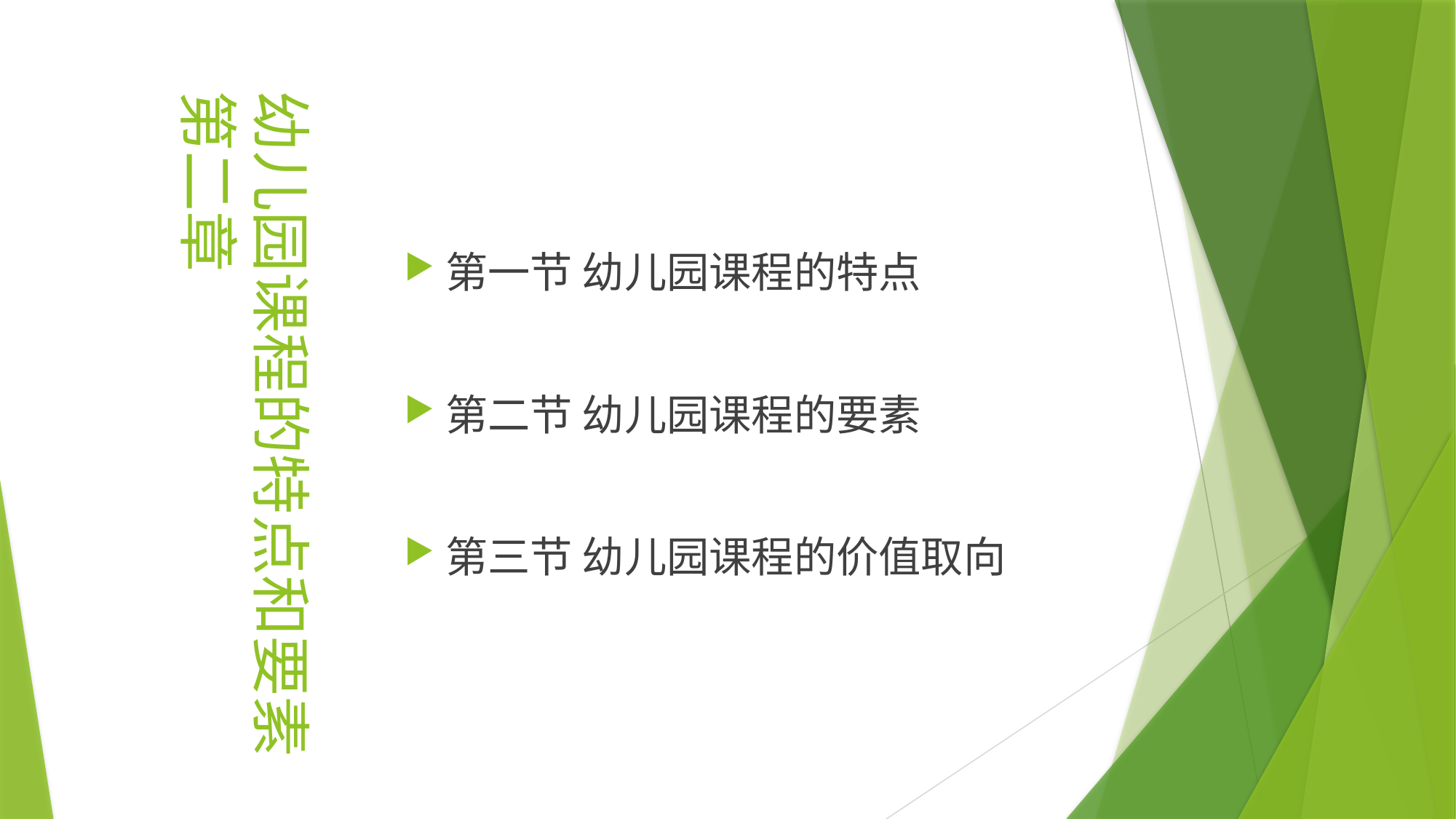

幼儿园课程的特点和要素
第二章
第一节 幼儿园课程的特点
第二节 幼儿园课程的要素
第三节 幼儿园课程的价值取向